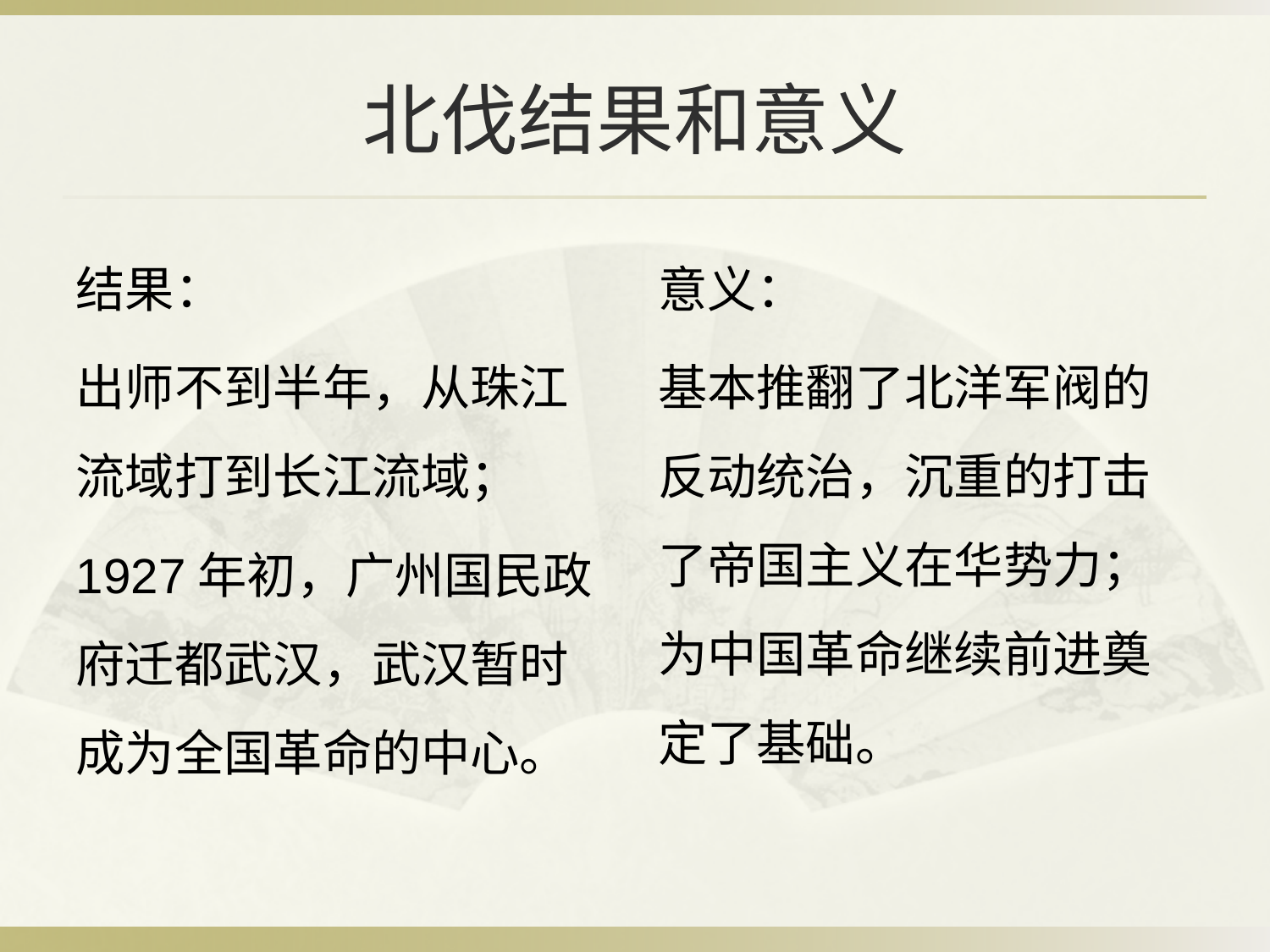

# 北伐结果和意义
结果：
出师不到半年，从珠江流域打到长江流域；
1927年初，广州国民政府迁都武汉，武汉暂时成为全国革命的中心。

意义：
基本推翻了北洋军阀的反动统治，沉重的打击了帝国主义在华势力；为中国革命继续前进奠定了基础。